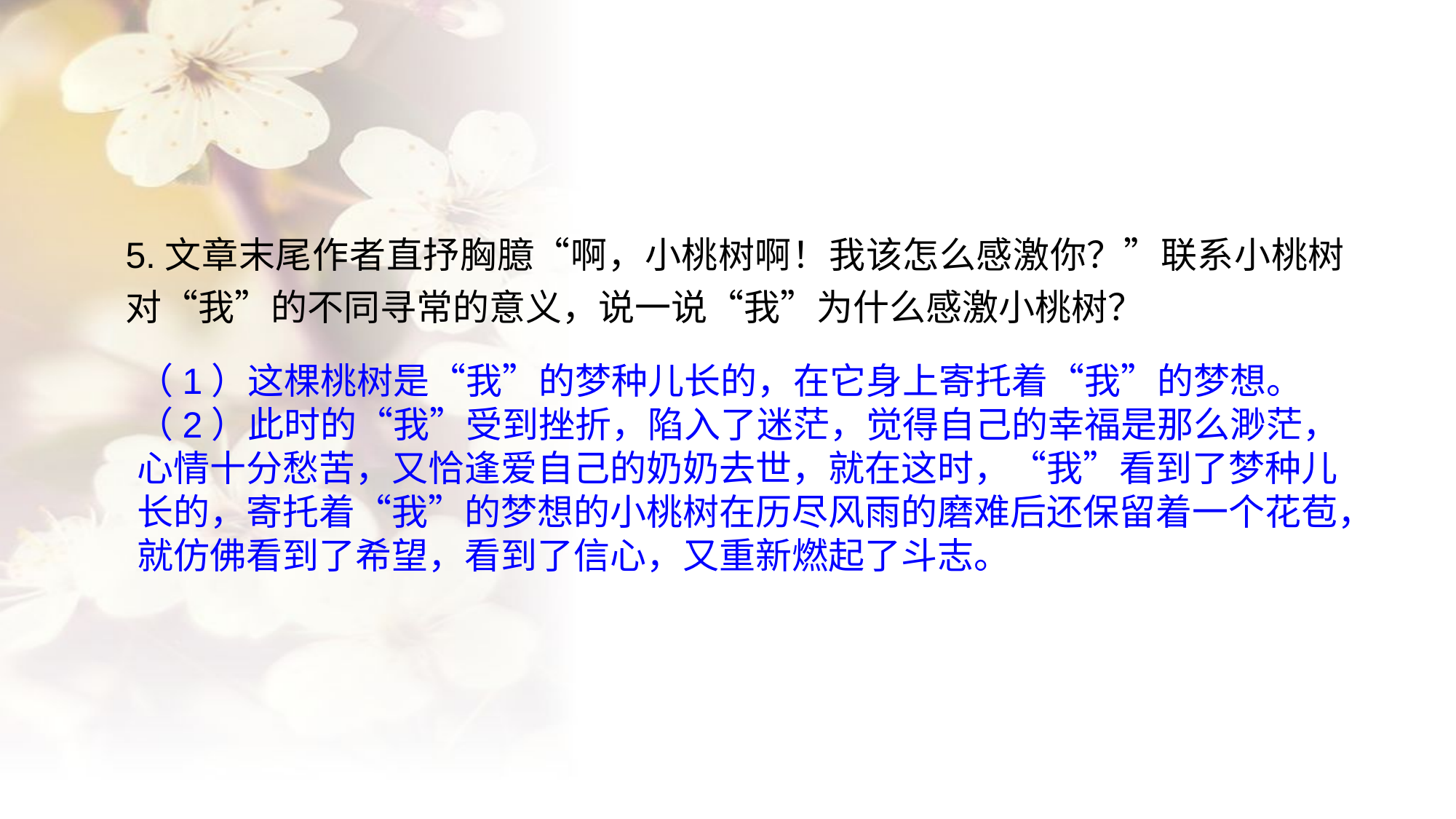

#

5.文章末尾作者直抒胸臆“啊，小桃树啊！我该怎么感激你？”联系小桃树对“我”的不同寻常的意义，说一说“我”为什么感激小桃树？
（1）这棵桃树是“我”的梦种儿长的，在它身上寄托着“我”的梦想。
（2）此时的“我”受到挫折，陷入了迷茫，觉得自己的幸福是那么渺茫，心情十分愁苦，又恰逢爱自己的奶奶去世，就在这时，“我”看到了梦种儿长的，寄托着“我”的梦想的小桃树在历尽风雨的磨难后还保留着一个花苞，就仿佛看到了希望，看到了信心，又重新燃起了斗志。